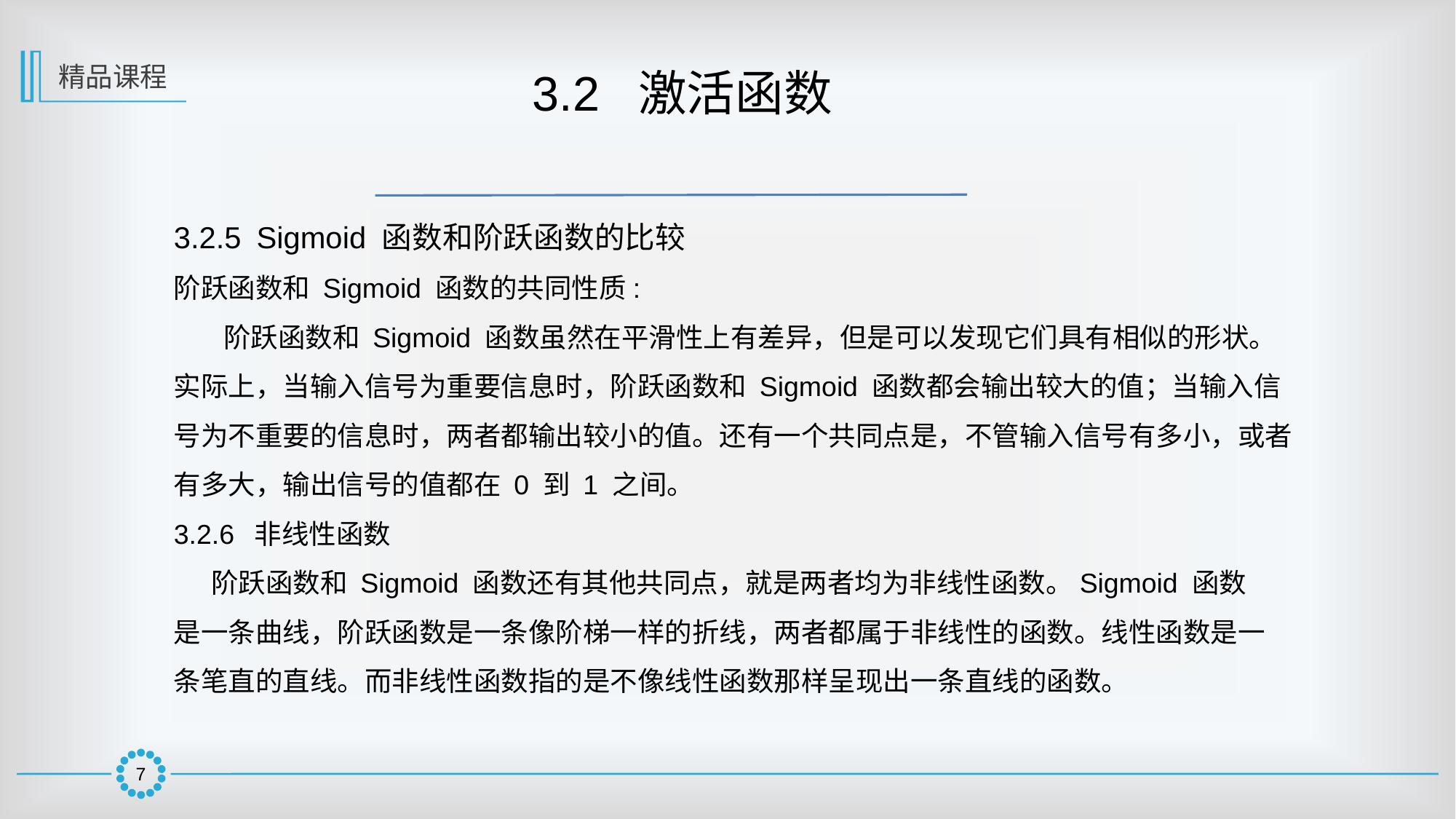

精品课程
 3.2  激活函数
3.2.5 Sigmoid 函数和阶跃函数的比较
阶跃函数和 Sigmoid 函数的共同性质:
       阶跃函数和 Sigmoid 函数虽然在平滑性上有差异，但是可以发现它们具有相似的形状。实际上，当输入信号为重要信息时，阶跃函数和 Sigmoid 函数都会输出较大的值；当输入信号为不重要的信息时，两者都输出较小的值。还有一个共同点是，不管输入信号有多小，或者有多大，输出信号的值都在 0 到 1 之间。
3.2.6 非线性函数
     阶跃函数和 Sigmoid 函数还有其他共同点，就是两者均为非线性函数。Sigmoid 函数
是一条曲线，阶跃函数是一条像阶梯一样的折线，两者都属于非线性的函数。线性函数是一
条笔直的直线。而非线性函数指的是不像线性函数那样呈现出一条直线的函数。

7